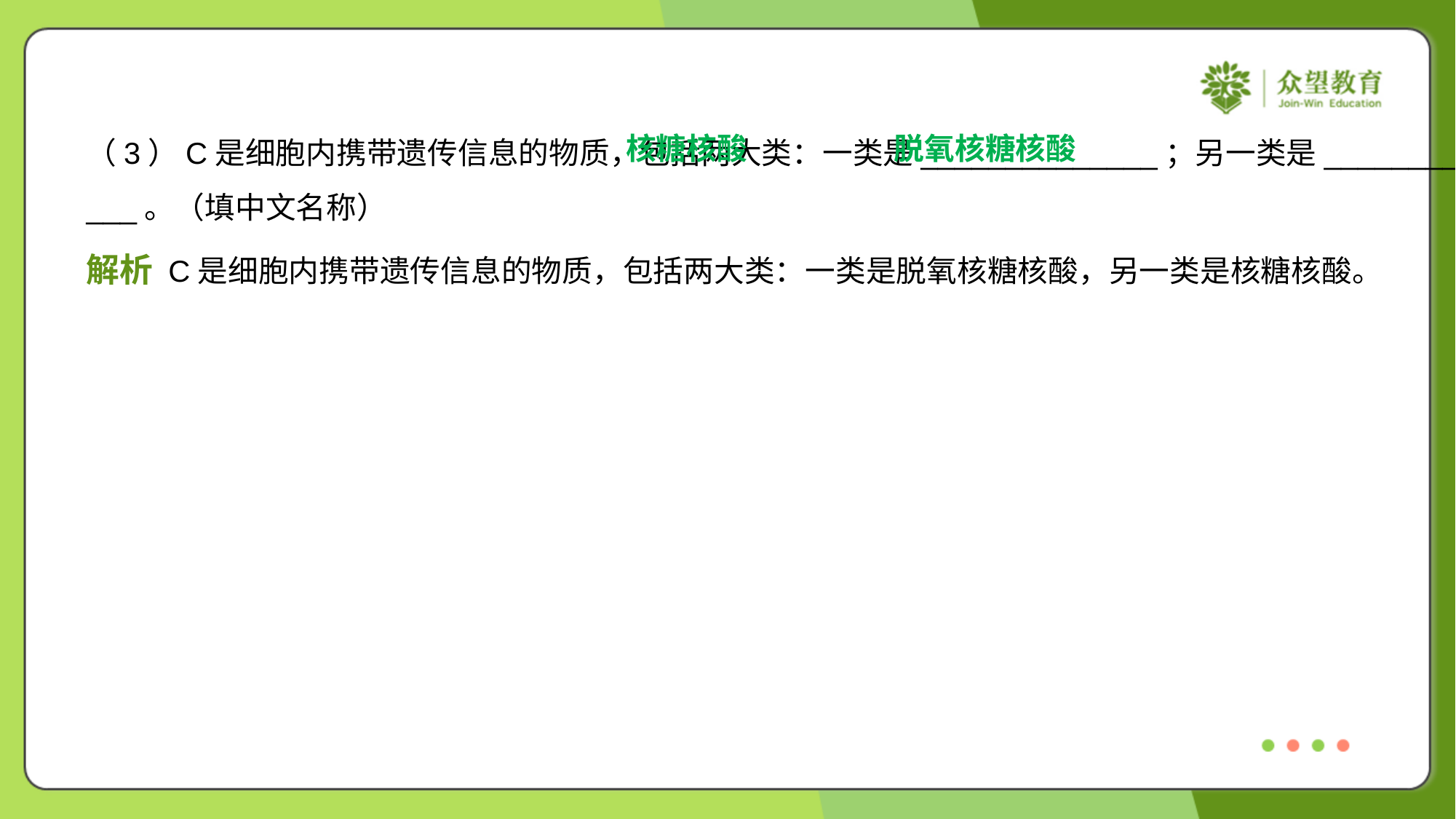

核糖核酸
脱氧核糖核酸
（3）C是细胞内携带遗传信息的物质，包括两大类：一类是______________；另一类是________
___。（填中文名称）
解析 C是细胞内携带遗传信息的物质，包括两大类：一类是脱氧核糖核酸，另一类是核糖核酸。